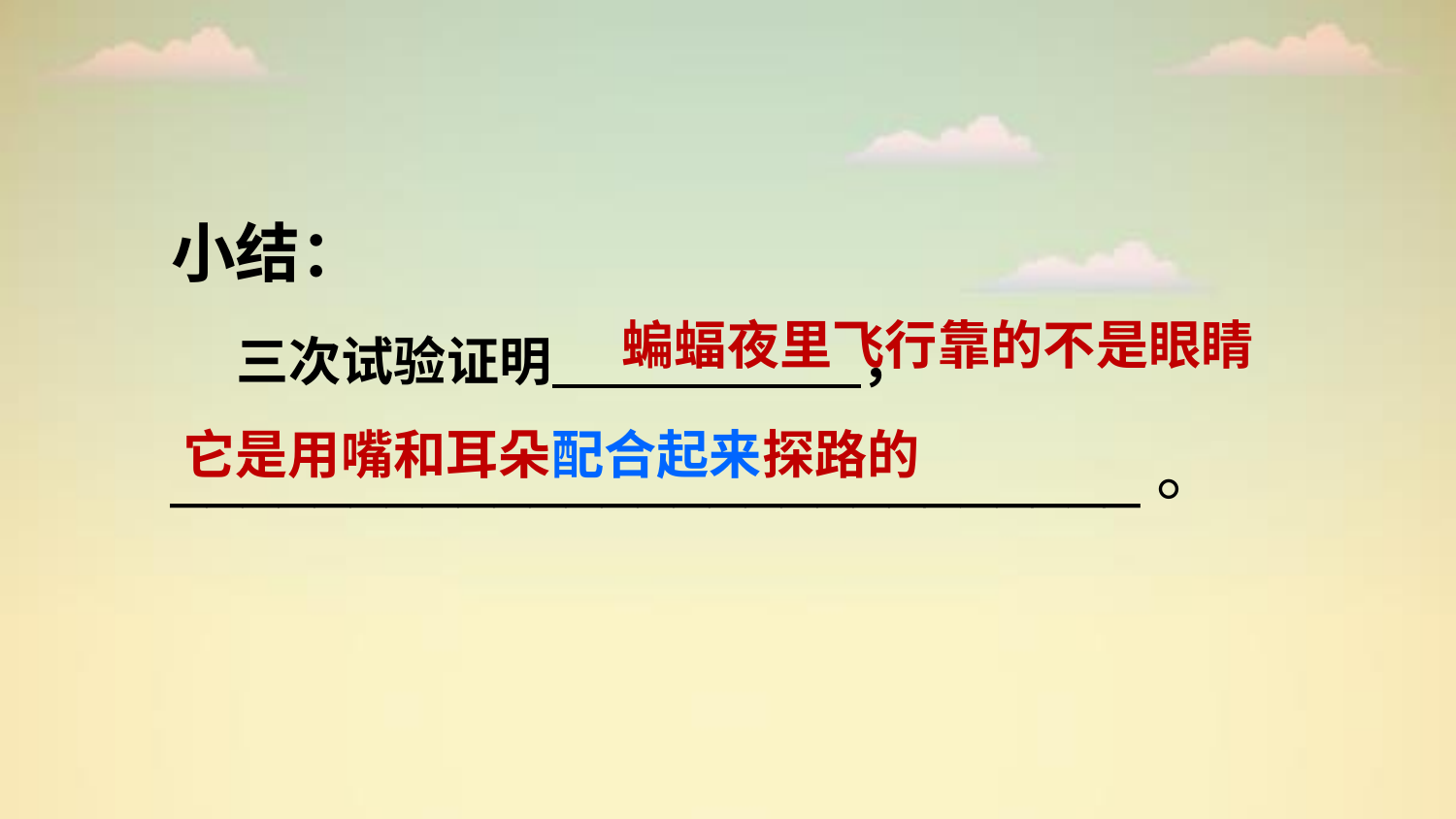

小结：
    三次试验证明                          ，
___________________________。
蝙蝠夜里飞行靠的不是眼睛
它是用嘴和耳朵配合起来探路的